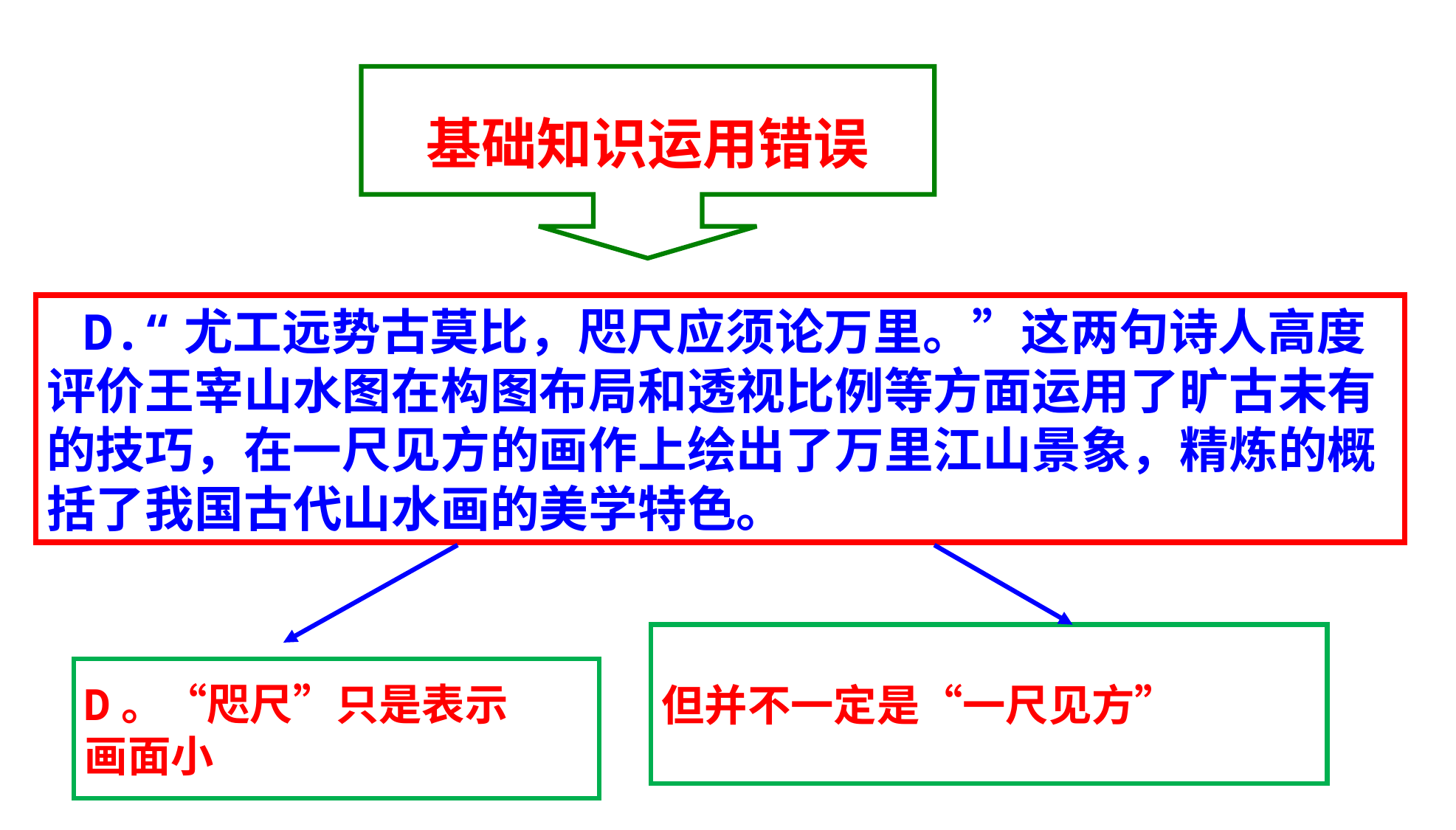

基础知识运用错误
D.“尤工远势古莫比，咫尺应须论万里。”这两句诗人高度评价王宰山水图在构图布局和透视比例等方面运用了旷古未有的技巧，在一尺见方的画作上绘出了万里江山景象，精炼的概括了我国古代山水画的美学特色。

但并不一定是“一尺见方”
D。“咫尺”只是表示
画面小